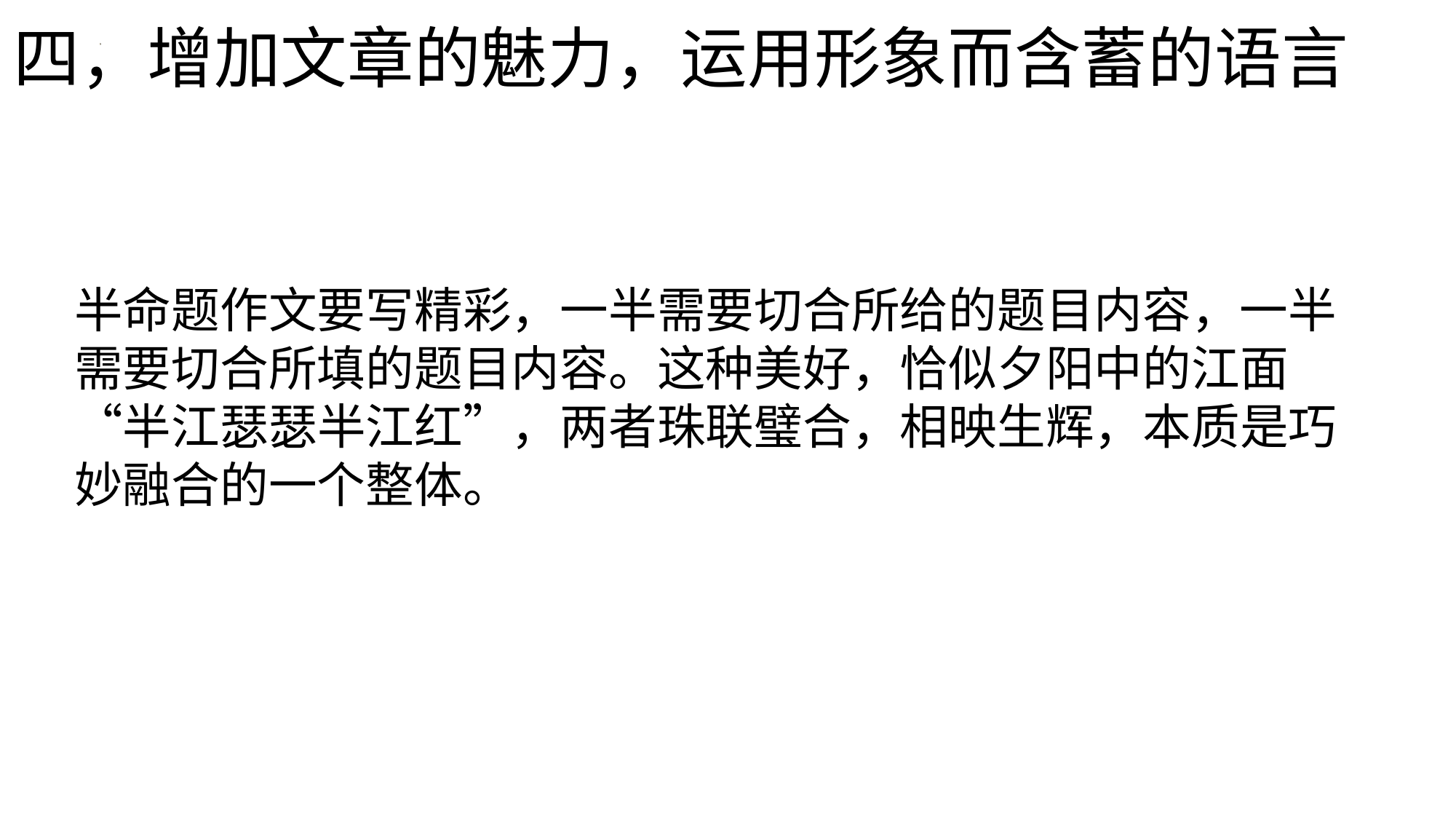

# 四，增加文章的魅力，运用形象而含蓄的语言
半命题作文要写精彩，一半需要切合所给的题目内容，一半需要切合所填的题目内容。这种美好，恰似夕阳中的江面“半江瑟瑟半江红”，两者珠联璧合，相映生辉，本质是巧妙融合的一个整体。